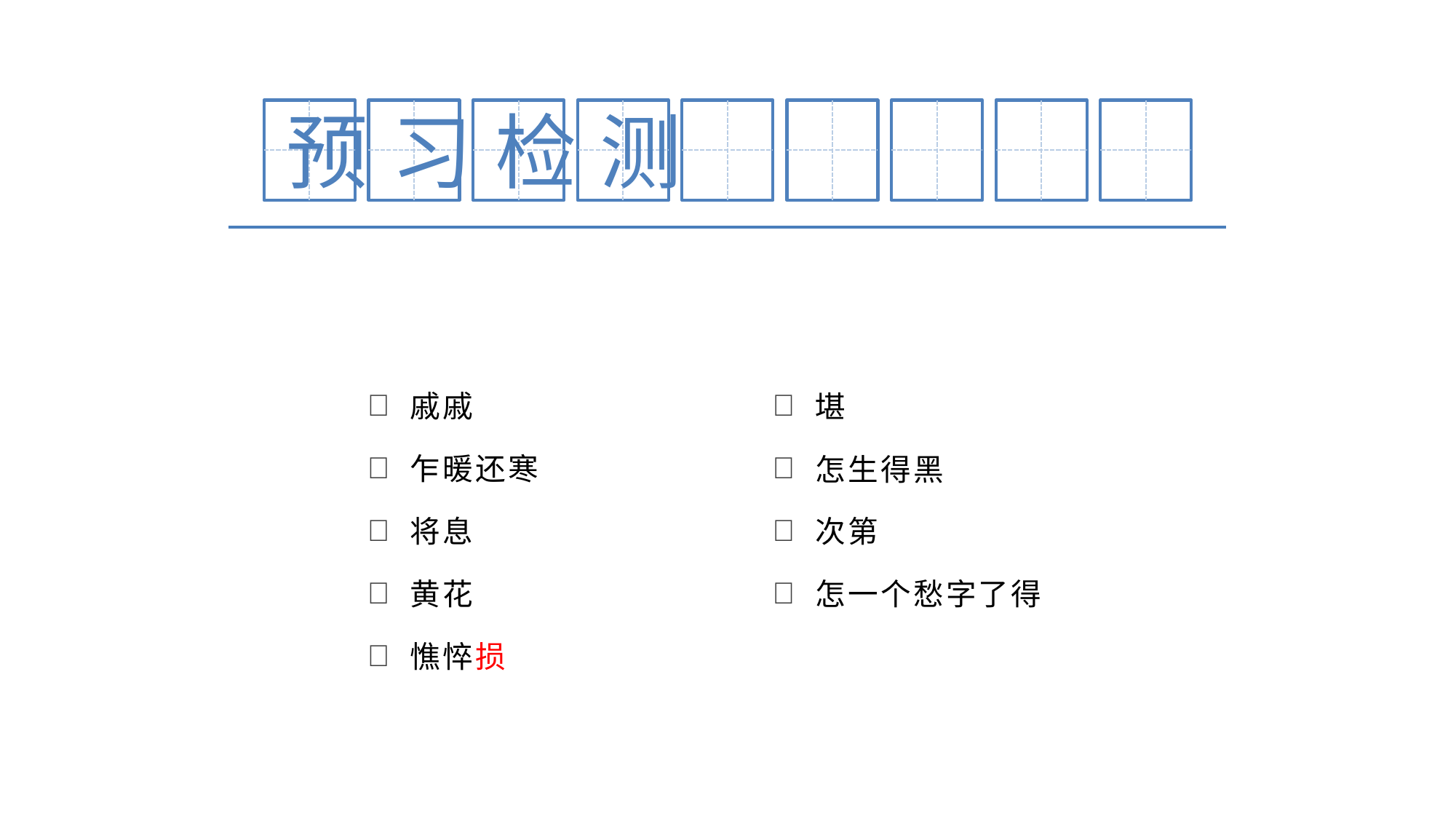

预习检测

戚戚
乍暖还寒
将息
黄花
憔悴损
堪
怎生得黑
次第
怎一个愁字了得